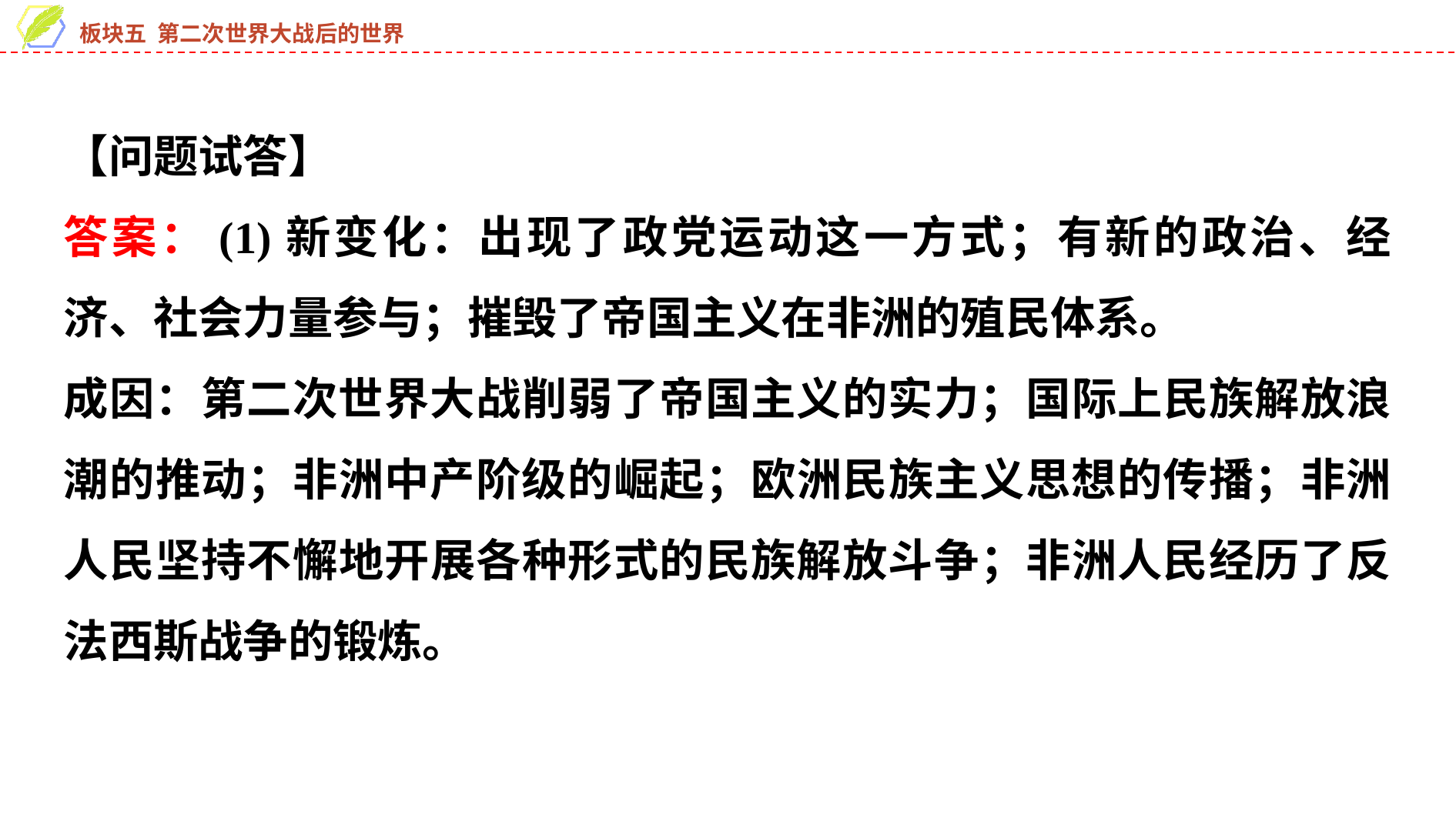

【问题试答】
答案：(1)新变化：出现了政党运动这一方式；有新的政治、经济、社会力量参与；摧毁了帝国主义在非洲的殖民体系。
成因：第二次世界大战削弱了帝国主义的实力；国际上民族解放浪潮的推动；非洲中产阶级的崛起；欧洲民族主义思想的传播；非洲人民坚持不懈地开展各种形式的民族解放斗争；非洲人民经历了反法西斯战争的锻炼。